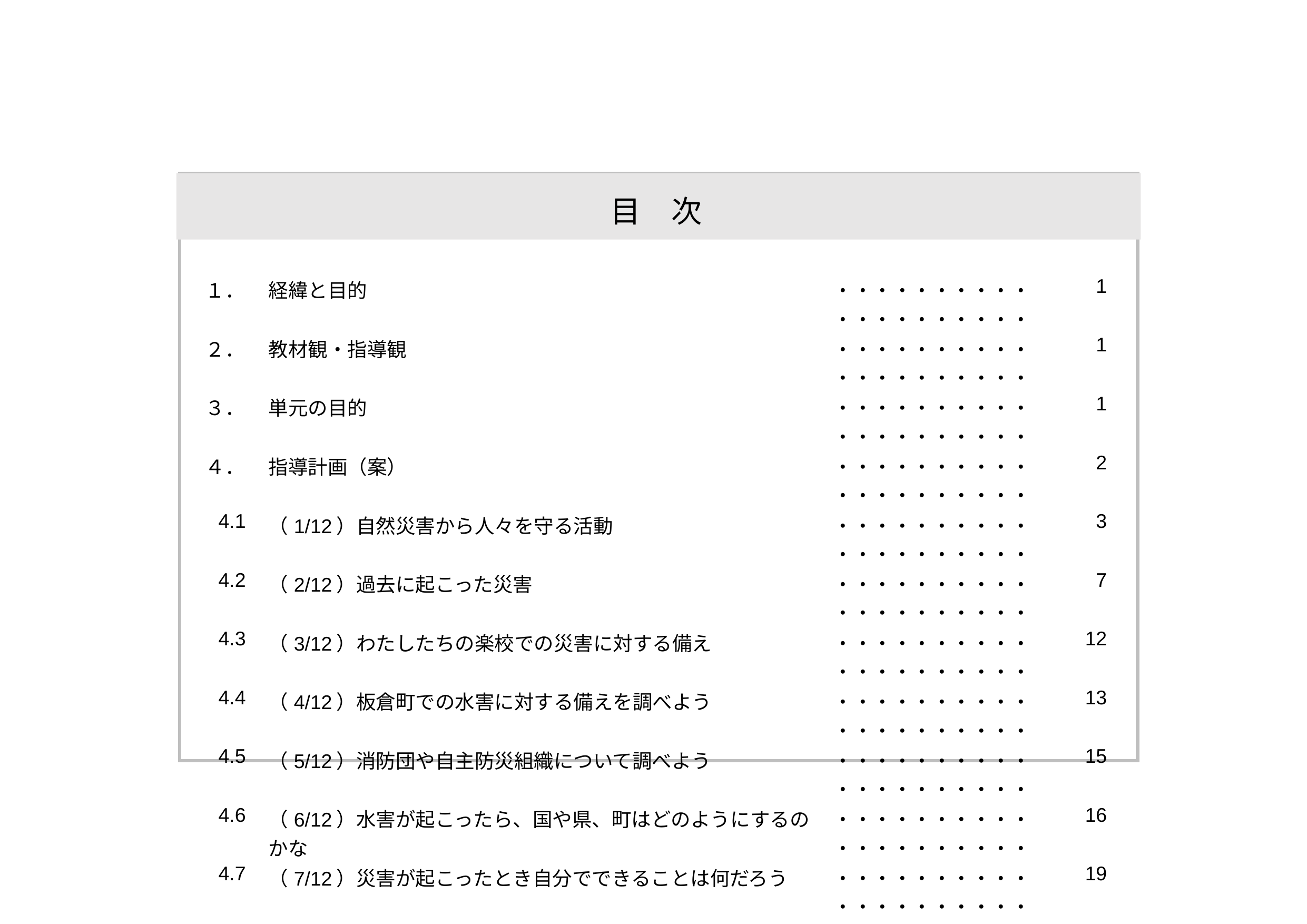

目　次
|  |  |  |  |
| --- | --- | --- | --- |
| １． | 経緯と目的 | ・・・・・・・・・・・・・・・・・・・・ | 1 |
| ２． | 教材観・指導観 | ・・・・・・・・・・・・・・・・・・・・ | 1 |
| ３． | 単元の目的 | ・・・・・・・・・・・・・・・・・・・・ | 1 |
| ４． | 指導計画（案） | ・・・・・・・・・・・・・・・・・・・・ | 2 |
| 4.1 | （1/12）自然災害から人々を守る活動 | ・・・・・・・・・・・・・・・・・・・・ | 3 |
| 4.2 | （2/12）過去に起こった災害 | ・・・・・・・・・・・・・・・・・・・・ | 7 |
| 4.3 | （3/12）わたしたちの楽校での災害に対する備え | ・・・・・・・・・・・・・・・・・・・・ | 12 |
| 4.4 | （4/12）板倉町での水害に対する備えを調べよう | ・・・・・・・・・・・・・・・・・・・・ | 13 |
| 4.5 | （5/12）消防団や自主防災組織について調べよう | ・・・・・・・・・・・・・・・・・・・・ | 15 |
| 4.6 | （6/12）水害が起こったら、国や県、町はどのようにするのかな | ・・・・・・・・・・・・・・・・・・・・ | 16 |
| 4.7 | （7/12）災害が起こったとき自分でできることは何だろう | ・・・・・・・・・・・・・・・・・・・・ | 19 |
| 4.8 | （8～10/12）防災体験ができる施設に行ってみよう | ・・・・・・・・・・・・・・・・・・・・ | 21 |
| 4.9 | （11～12/12）『マイタイムライン』を作ってみよう | ・・・・・・・・・・・・・・・・・・・・ | 22 |